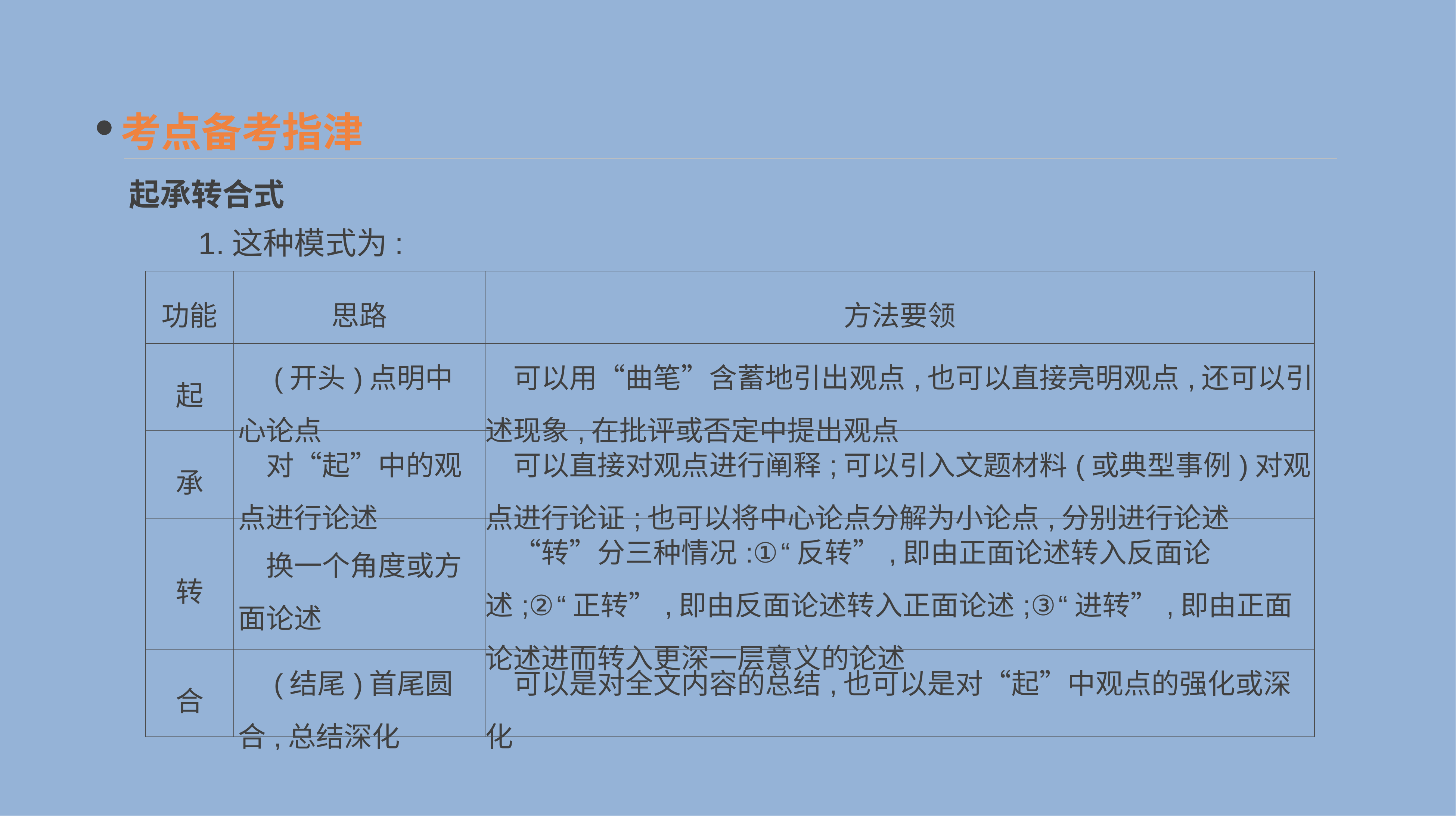

考点备考指津

起承转合式
　　1.这种模式为:
| 功能 | 思路 | 方法要领 |
| --- | --- | --- |
| 起 | (开头)点明中心论点 | 可以用“曲笔”含蓄地引出观点,也可以直接亮明观点,还可以引述现象,在批评或否定中提出观点 |
| 承 | 对“起”中的观点进行论述 | 可以直接对观点进行阐释;可以引入文题材料(或典型事例)对观点进行论证;也可以将中心论点分解为小论点,分别进行论述 |
| 转 | 换一个角度或方面论述 | “转”分三种情况:①“反转”,即由正面论述转入反面论述;②“正转”,即由反面论述转入正面论述;③“进转”,即由正面论述进而转入更深一层意义的论述 |
| 合 | (结尾)首尾圆合,总结深化 | 可以是对全文内容的总结,也可以是对“起”中观点的强化或深化 |